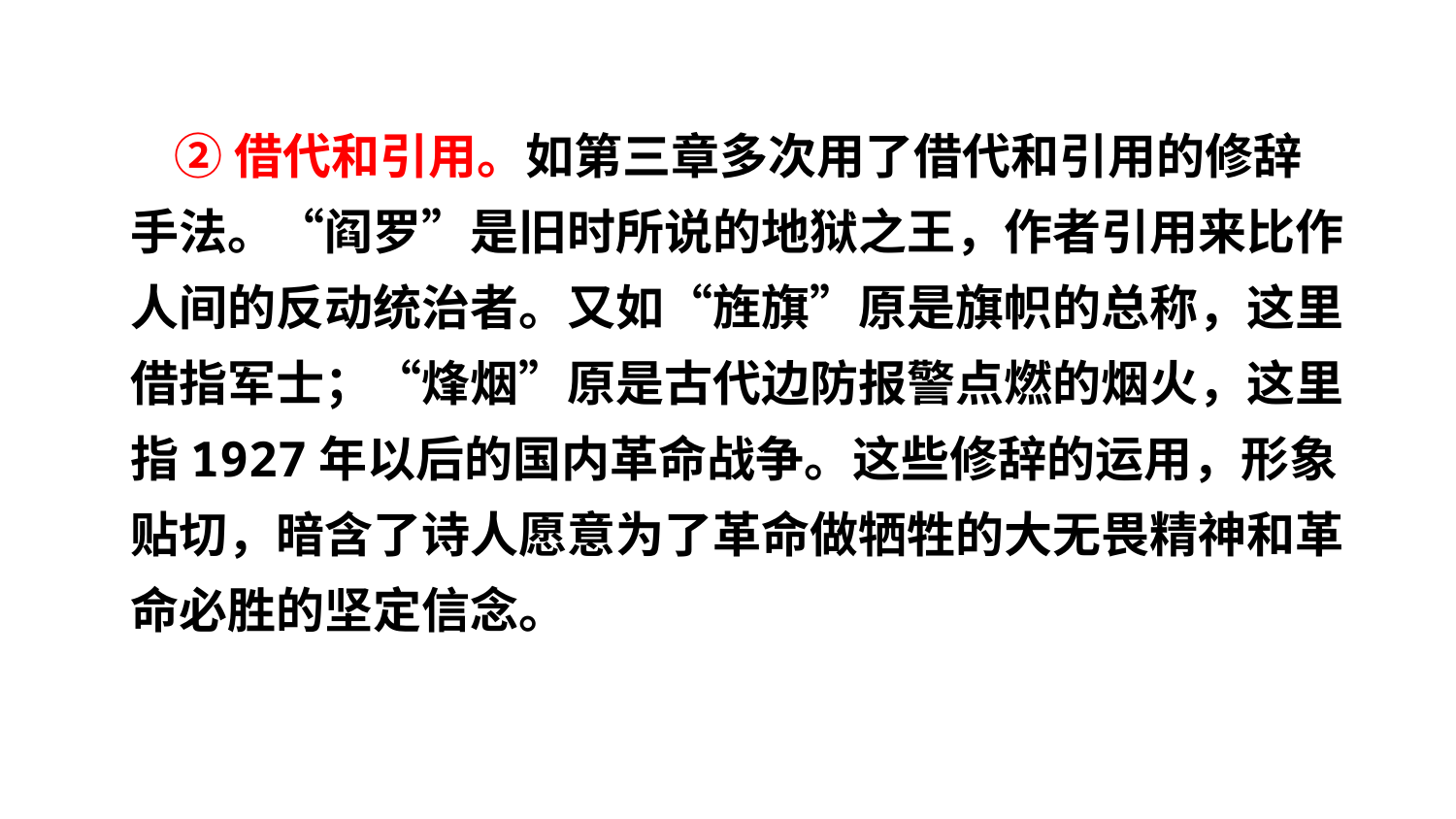

②借代和引用。如第三章多次用了借代和引用的修辞手法。“阎罗”是旧时所说的地狱之王，作者引用来比作人间的反动统治者。又如“旌旗”原是旗帜的总称，这里借指军士；“烽烟”原是古代边防报警点燃的烟火，这里指1927年以后的国内革命战争。这些修辞的运用，形象贴切，暗含了诗人愿意为了革命做牺牲的大无畏精神和革命必胜的坚定信念。